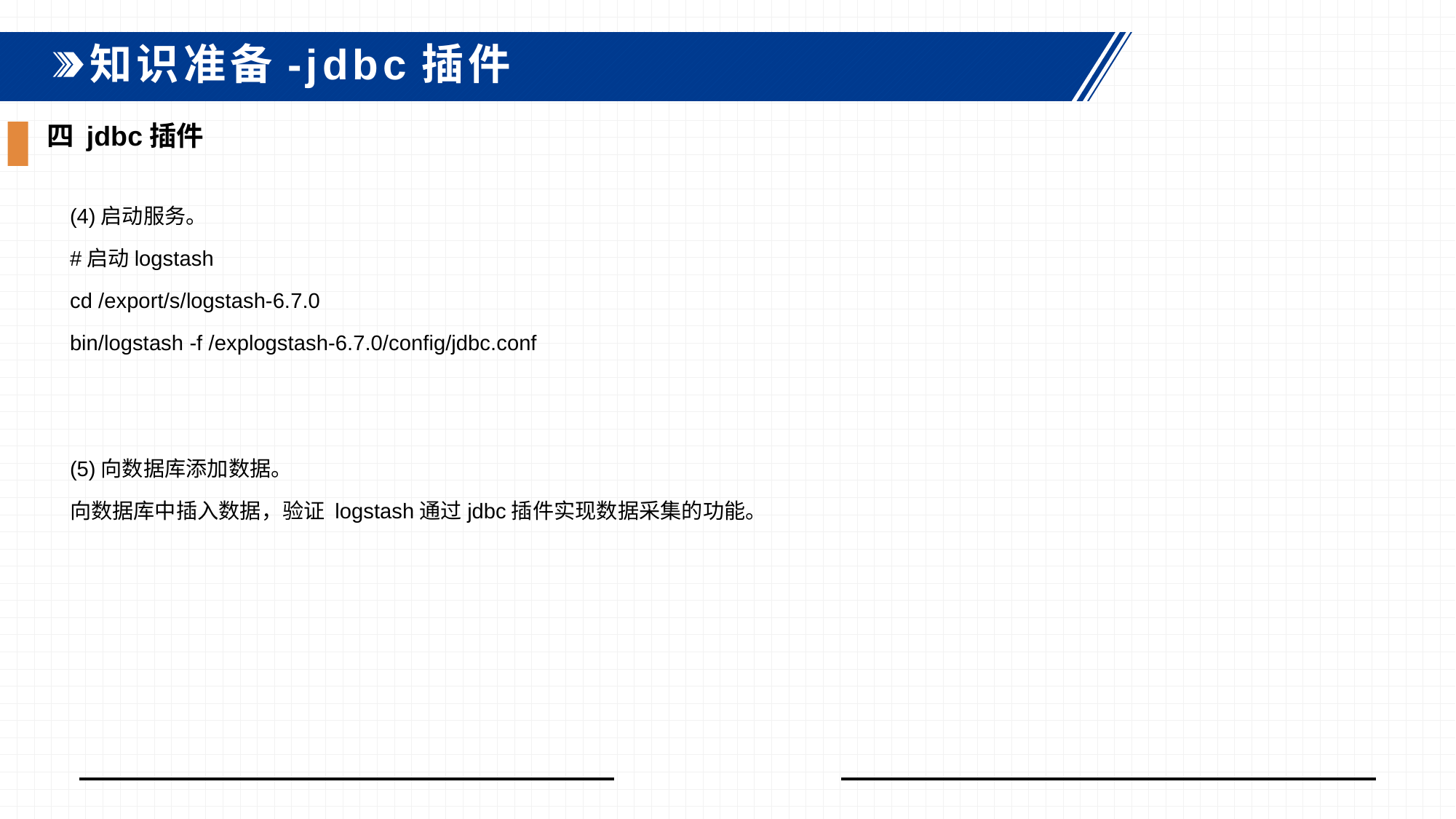

知识准备-jdbc插件
四 jdbc插件
(4)启动服务。
#启动logstash
cd /export/s/logstash-6.7.0
bin/logstash -f /explogstash-6.7.0/config/jdbc.conf

(5)向数据库添加数据。
向数据库中插入数据，验证 logstash通过jdbc插件实现数据采集的功能。